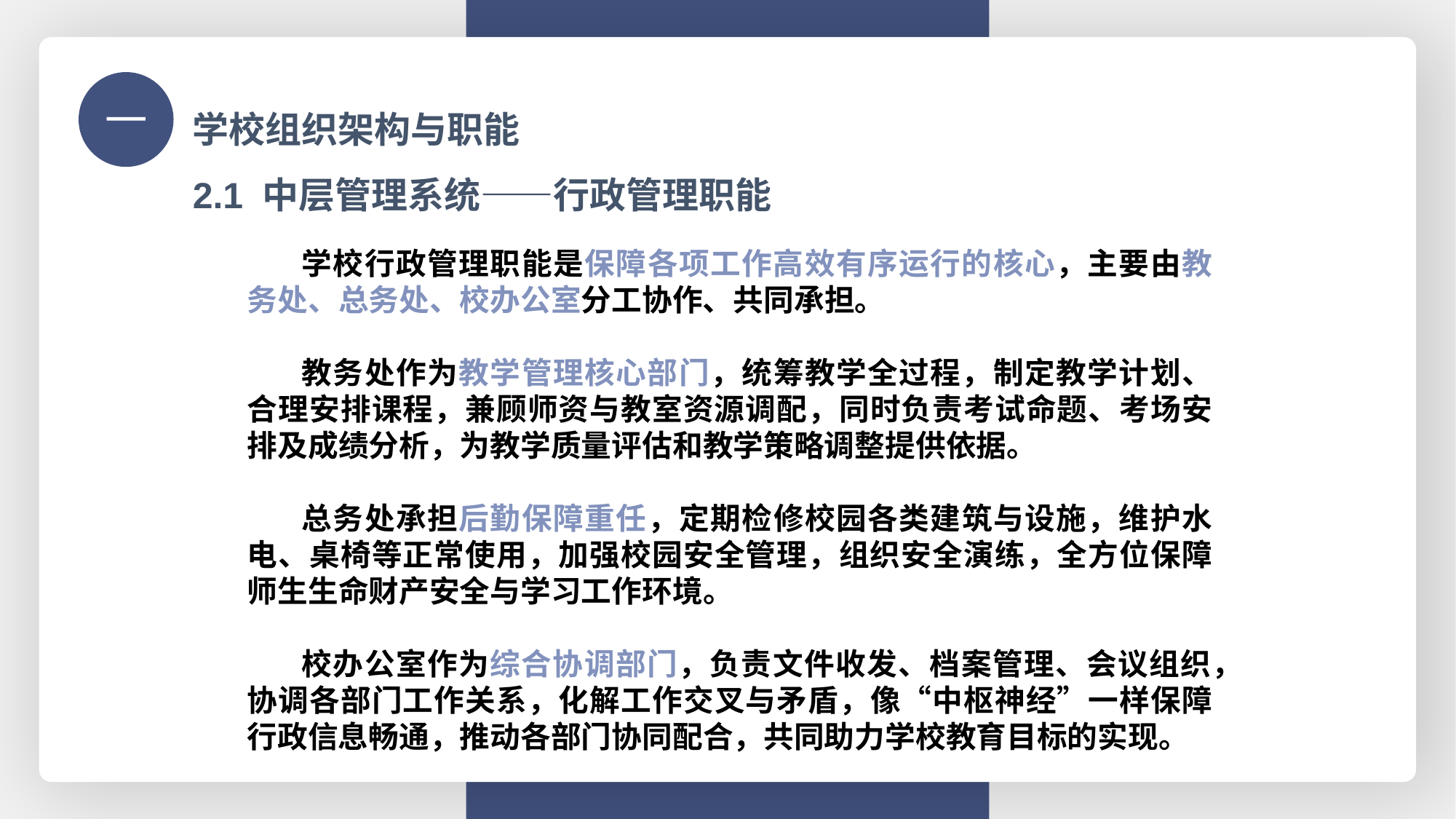

学校组织架构与职能
一
2.1 中层管理系统——行政管理职能
学校行政管理职能是保障各项工作高效有序运行的核心，主要由教务处、总务处、校办公室分工协作、共同承担。

教务处作为教学管理核心部门，统筹教学全过程，制定教学计划、合理安排课程，兼顾师资与教室资源调配，同时负责考试命题、考场安排及成绩分析，为教学质量评估和教学策略调整提供依据。

总务处承担后勤保障重任，定期检修校园各类建筑与设施，维护水电、桌椅等正常使用，加强校园安全管理，组织安全演练，全方位保障师生生命财产安全与学习工作环境。

校办公室作为综合协调部门，负责文件收发、档案管理、会议组织，协调各部门工作关系，化解工作交叉与矛盾，像“中枢神经”一样保障行政信息畅通，推动各部门协同配合，共同助力学校教育目标的实现。